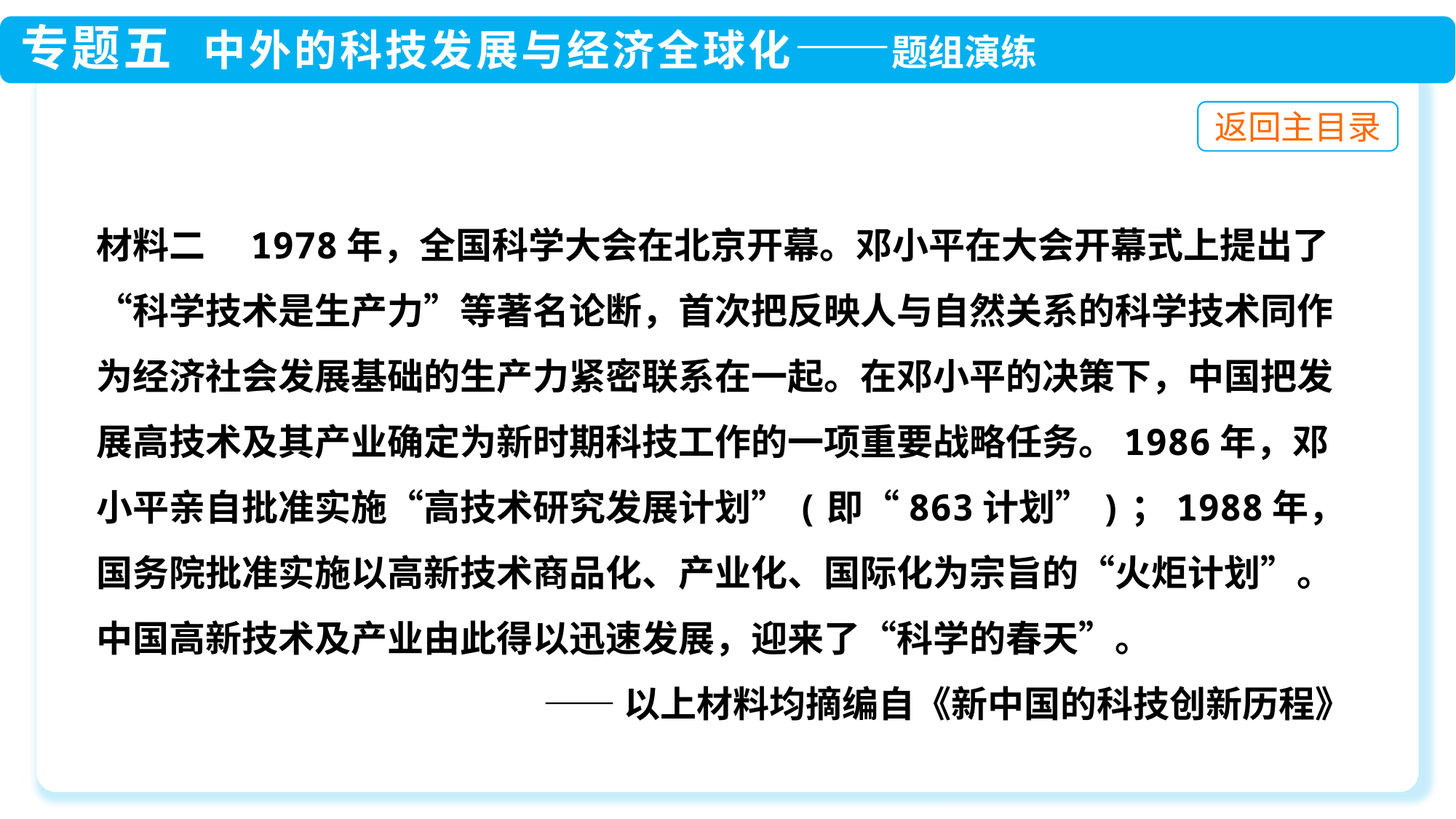

材料二　1978年，全国科学大会在北京开幕。邓小平在大会开幕式上提出了“科学技术是生产力”等著名论断，首次把反映人与自然关系的科学技术同作为经济社会发展基础的生产力紧密联系在一起。在邓小平的决策下，中国把发展高技术及其产业确定为新时期科技工作的一项重要战略任务。1986年，邓小平亲自批准实施“高技术研究发展计划”(即“863计划”)；1988年，国务院批准实施以高新技术商品化、产业化、国际化为宗旨的“火炬计划”。中国高新技术及产业由此得以迅速发展，迎来了“科学的春天”。
——以上材料均摘编自《新中国的科技创新历程》